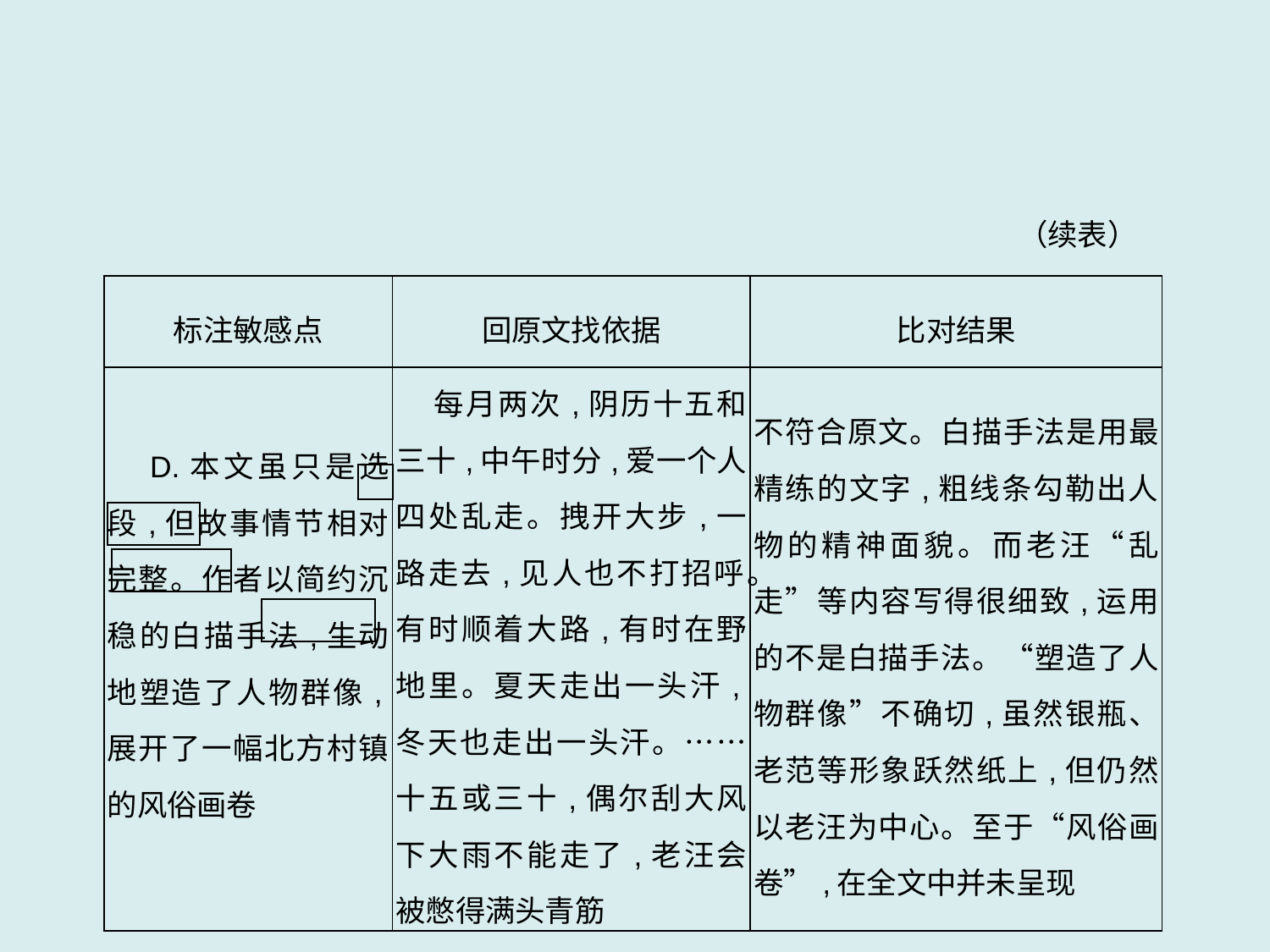

（续表）
| 标注敏感点 | 回原文找依据 | 比对结果 |
| --- | --- | --- |
| D.本文虽只是选段,但故事情节相对完整。作者以简约沉稳的白描手法,生动地塑造了人物群像,展开了一幅北方村镇的风俗画卷 | 每月两次,阴历十五和三十,中午时分,爱一个人四处乱走。拽开大步,一路走去,见人也不打招呼。有时顺着大路,有时在野地里。夏天走出一头汗,冬天也走出一头汗。……十五或三十,偶尔刮大风下大雨不能走了,老汪会被憋得满头青筋 | 不符合原文。白描手法是用最精练的文字,粗线条勾勒出人物的精神面貌。而老汪“乱走”等内容写得很细致,运用的不是白描手法。“塑造了人物群像”不确切,虽然银瓶、老范等形象跃然纸上,但仍然以老汪为中心。至于“风俗画卷”,在全文中并未呈现 |